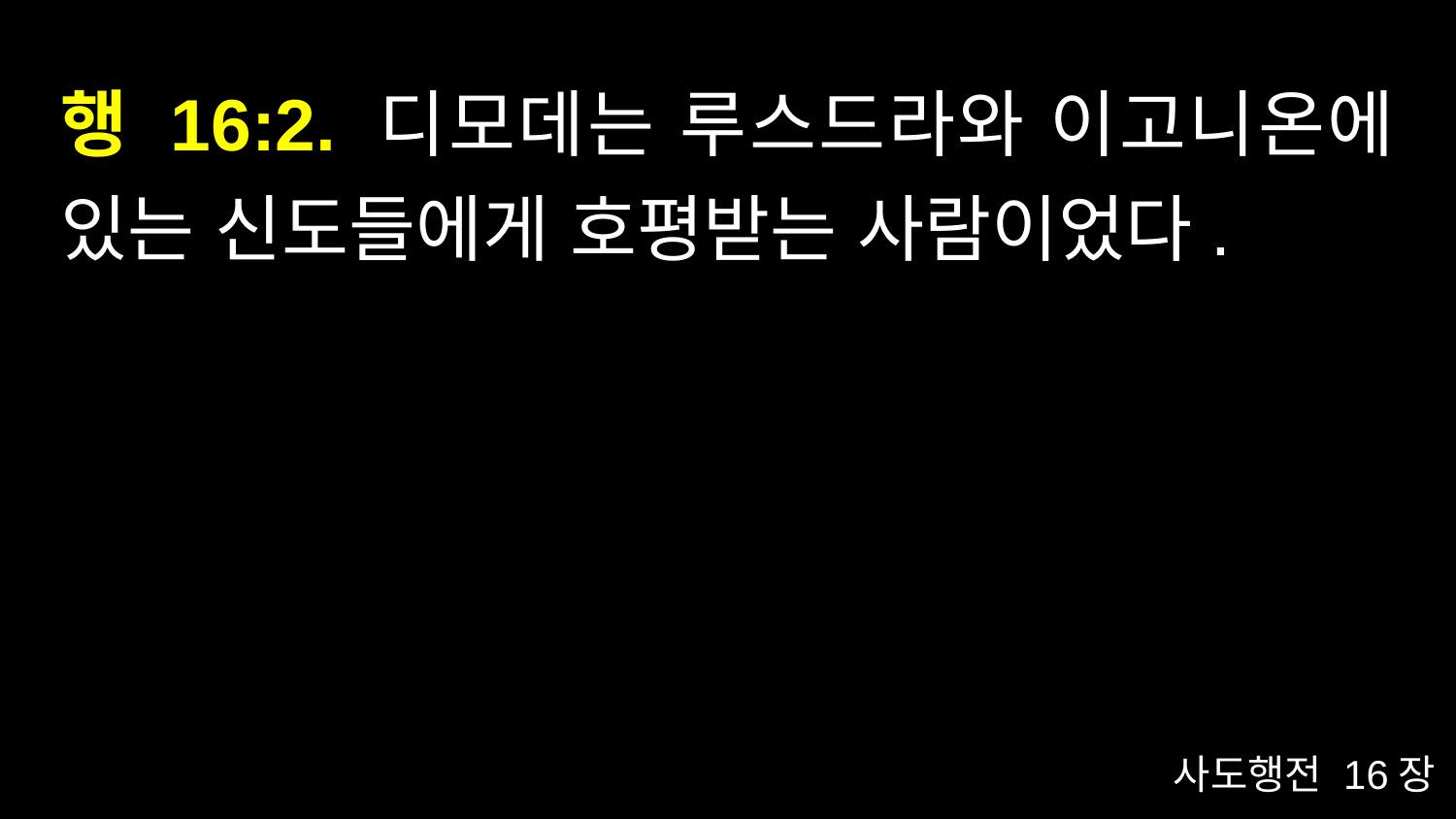

# 행 16:2. 디모데는 루스드라와 이고니온에 있는 신도들에게 호평받는 사람이었다.
사도행전 16장